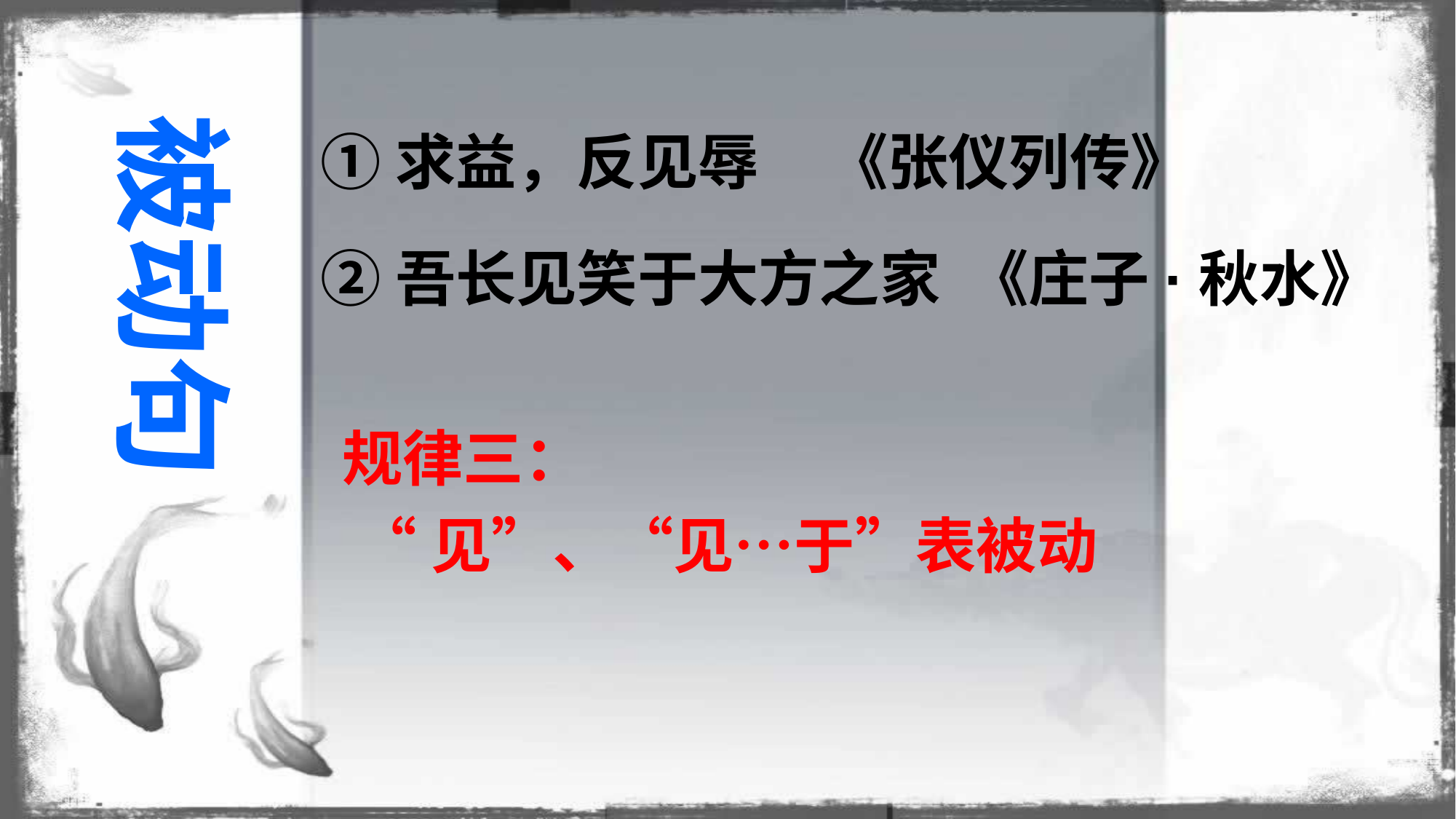

①求益，反见辱     《张仪列传》
②吾长见笑于大方之家  《庄子·秋水》
被动句
规律三：
 “见”、“见…于”表被动